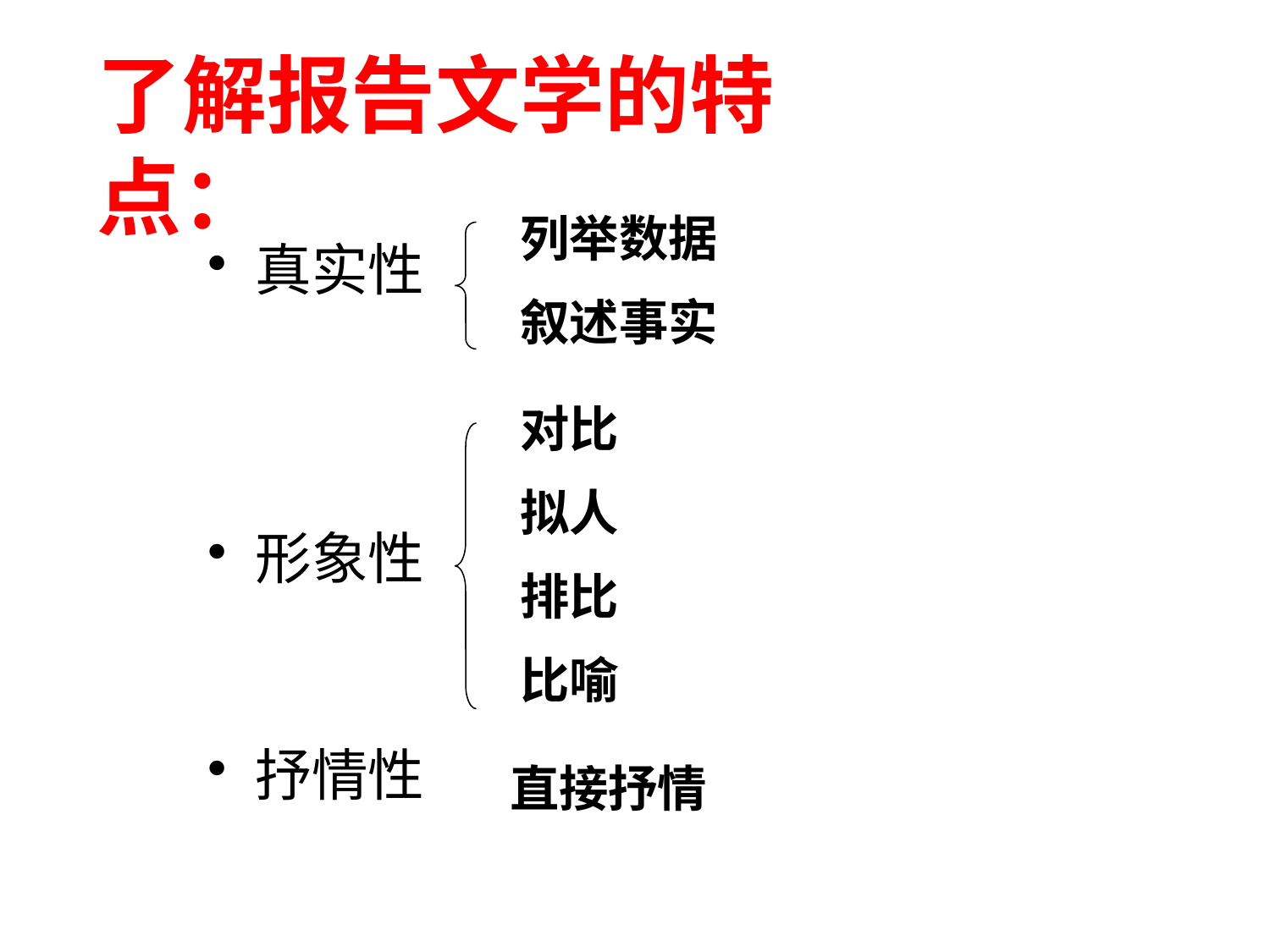

了解报告文学的特点：
列举数据
叙述事实

真实性

形象性

抒情性
对比
拟人
排比
比喻

直接抒情